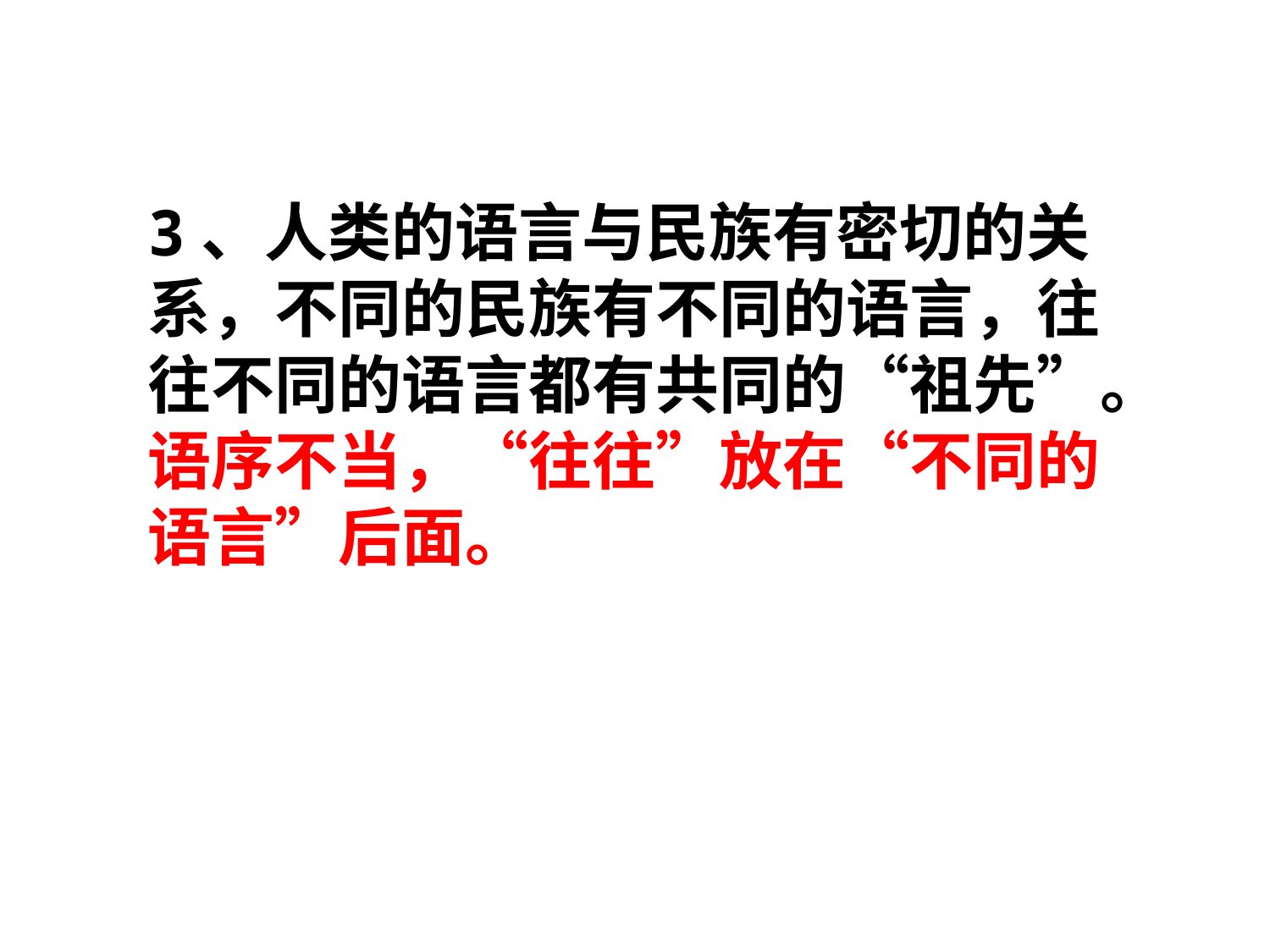

3、人类的语言与民族有密切的关系，不同的民族有不同的语言，往往不同的语言都有共同的“祖先”。
语序不当，“往往”放在“不同的语言”后面。